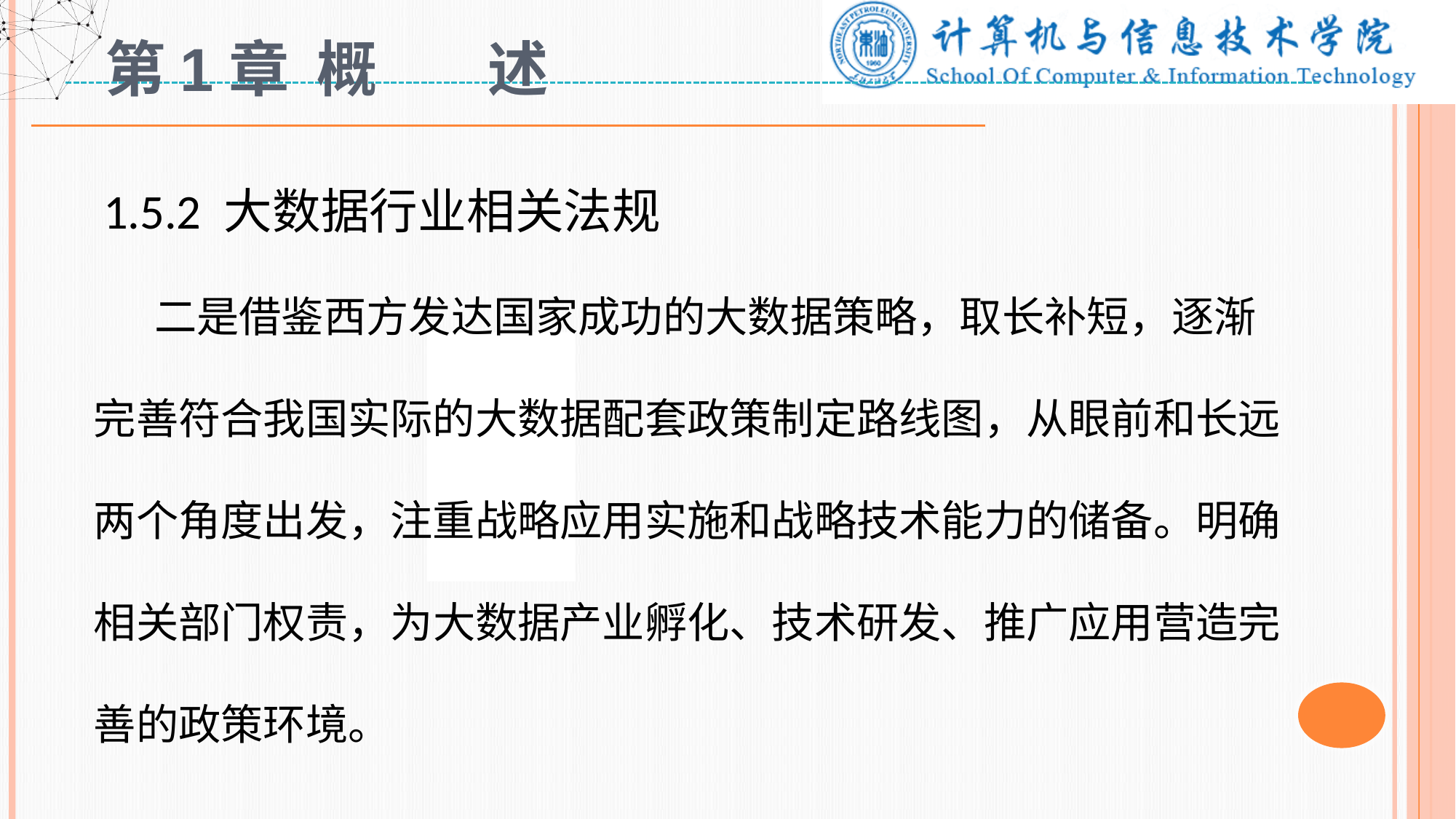

# 第1章  概        述
 1.5.2 大数据行业相关法规
      二是借鉴西方发达国家成功的大数据策略，取长补短，逐渐完善符合我国实际的大数据配套政策制定路线图，从眼前和长远两个角度出发，注重战略应用实施和战略技术能力的储备。明确相关部门权责，为大数据产业孵化、技术研发、推广应用营造完善的政策环境。